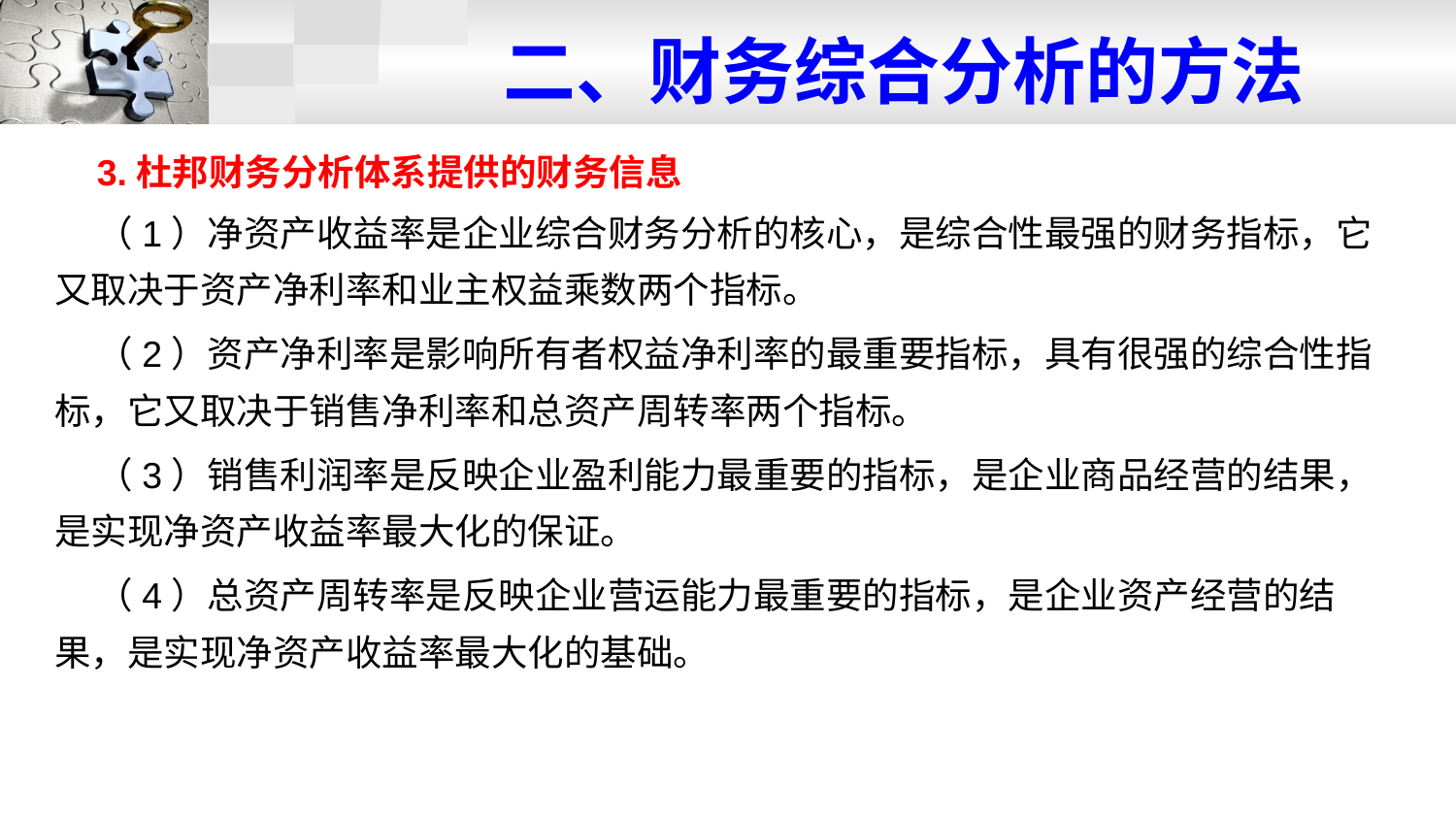

# 二、财务综合分析的方法
3.杜邦财务分析体系提供的财务信息
（1）净资产收益率是企业综合财务分析的核心，是综合性最强的财务指标，它又取决于资产净利率和业主权益乘数两个指标。
（2）资产净利率是影响所有者权益净利率的最重要指标，具有很强的综合性指标，它又取决于销售净利率和总资产周转率两个指标。
（3）销售利润率是反映企业盈利能力最重要的指标，是企业商品经营的结果，是实现净资产收益率最大化的保证。
（4）总资产周转率是反映企业营运能力最重要的指标，是企业资产经营的结果，是实现净资产收益率最大化的基础。